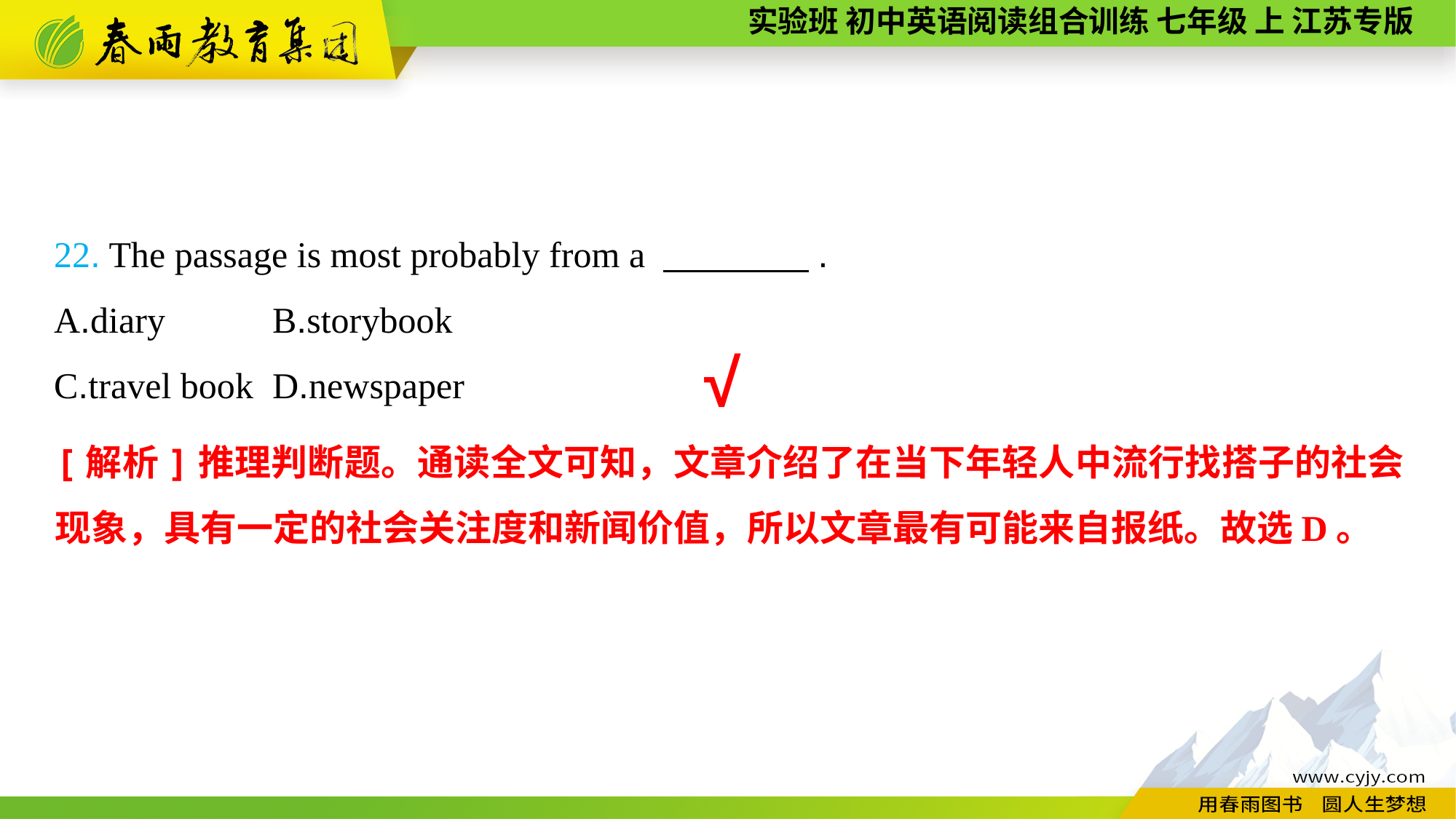

22. The passage is most probably from a 　　　　.
A.diary	B.storybook
C.travel book	D.newspaper
√
[解析]推理判断题。通读全文可知，文章介绍了在当下年轻人中流行找搭子的社会现象，具有一定的社会关注度和新闻价值，所以文章最有可能来自报纸。故选D。